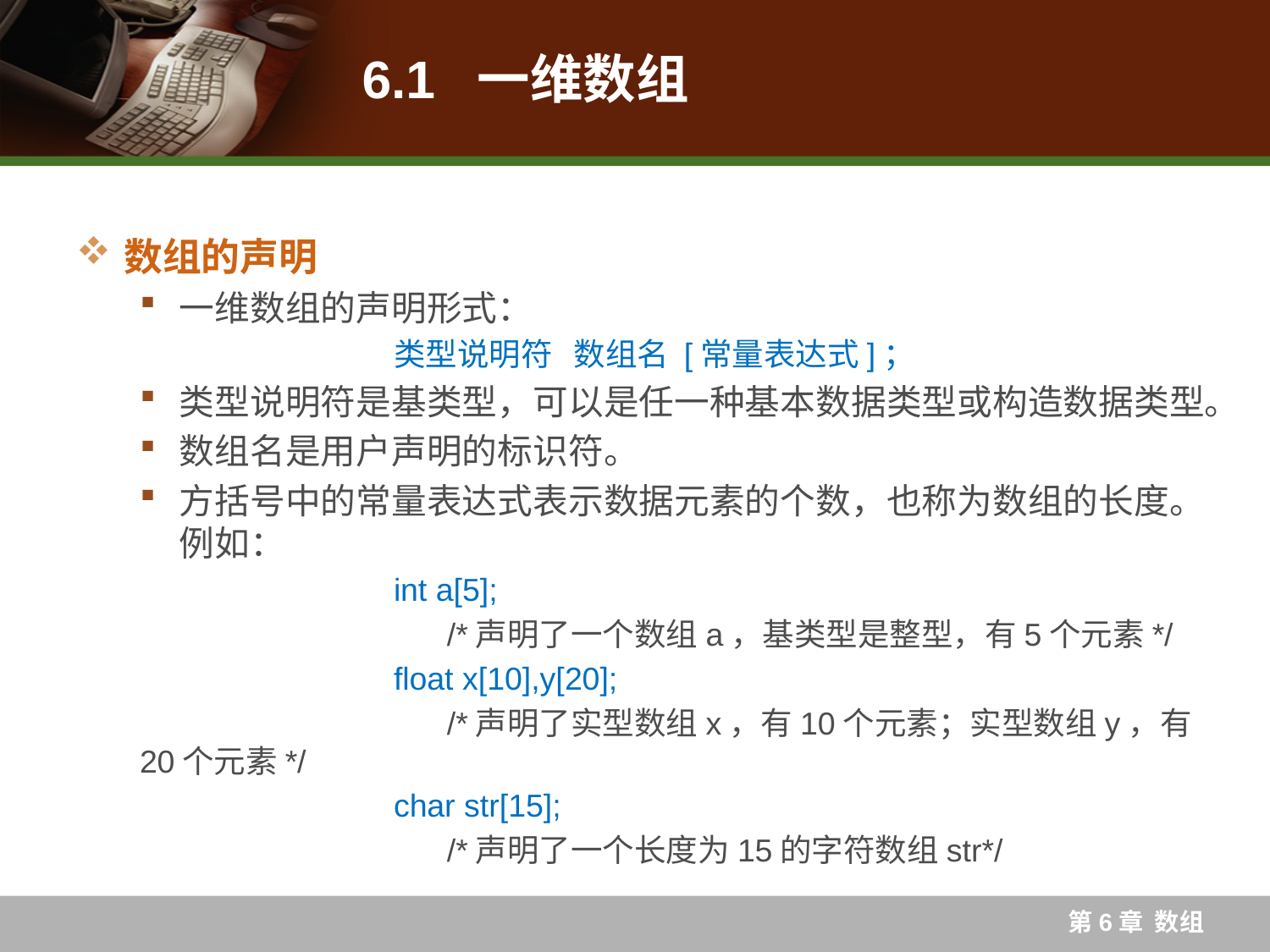

# 6.1  一维数组
数组的声明
一维数组的声明形式：
		类型说明符   数组名 [常量表达式]；
类型说明符是基类型，可以是任一种基本数据类型或构造数据类型。
数组名是用户声明的标识符。
方括号中的常量表达式表示数据元素的个数，也称为数组的长度。
例如：
		int a[5];
		      /*声明了一个数组a，基类型是整型，有5个元素*/
   		float x[10],y[20];
		      /*声明了实型数组x，有10个元素；实型数组y，有20个元素*/
    		char str[15];
		      /*声明了一个长度为15的字符数组str*/

第6章  数组